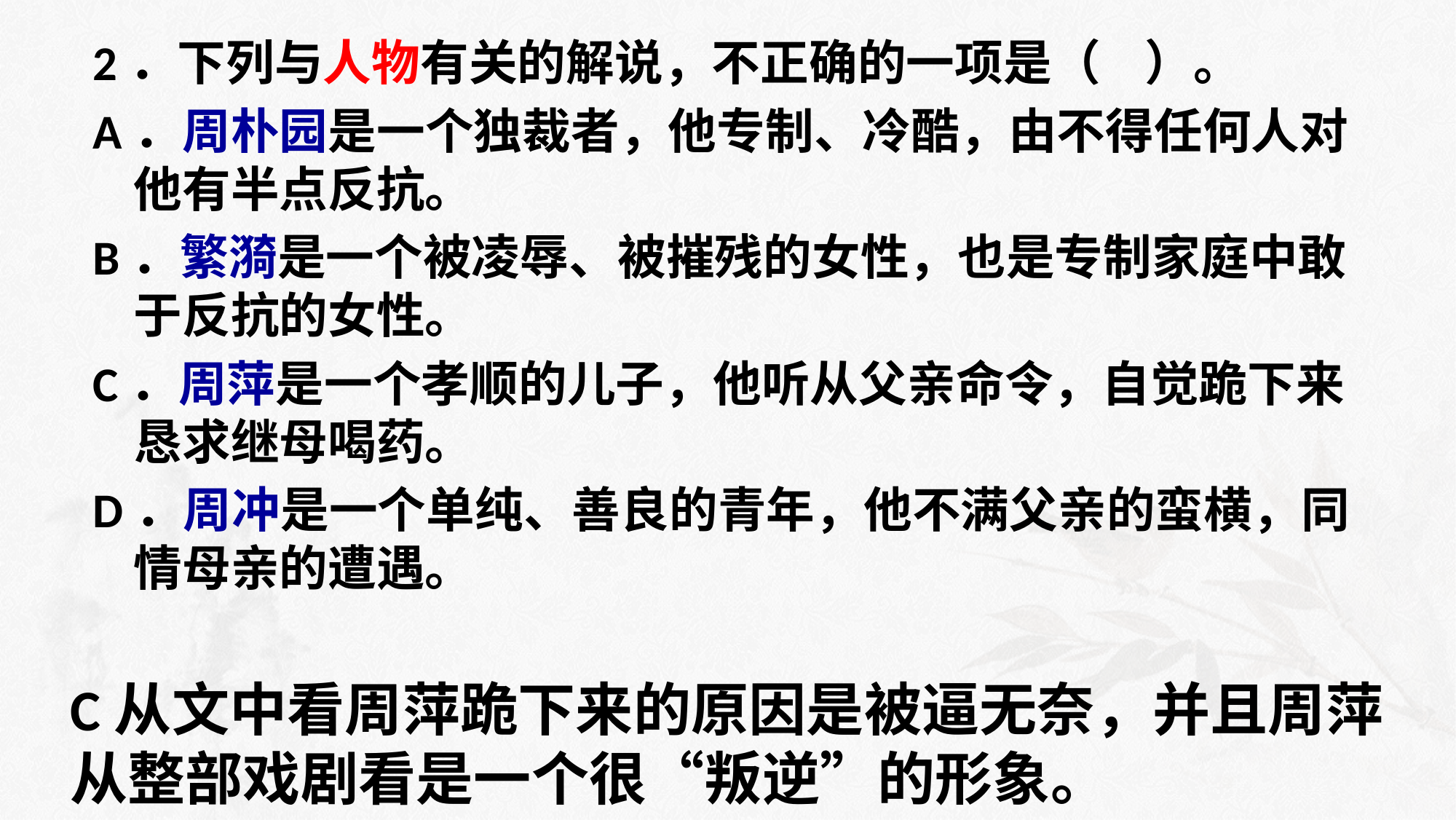

2．下列与人物有关的解说，不正确的一项是（    ）。
A．周朴园是一个独裁者，他专制、冷酷，由不得任何人对他有半点反抗。
B．繁漪是一个被凌辱、被摧残的女性，也是专制家庭中敢于反抗的女性。
C．周萍是一个孝顺的儿子，他听从父亲命令，自觉跪下来恳求继母喝药。
D．周冲是一个单纯、善良的青年，他不满父亲的蛮横，同情母亲的遭遇。

#
C从文中看周萍跪下来的原因是被逼无奈，并且周萍从整部戏剧看是一个很“叛逆”的形象。